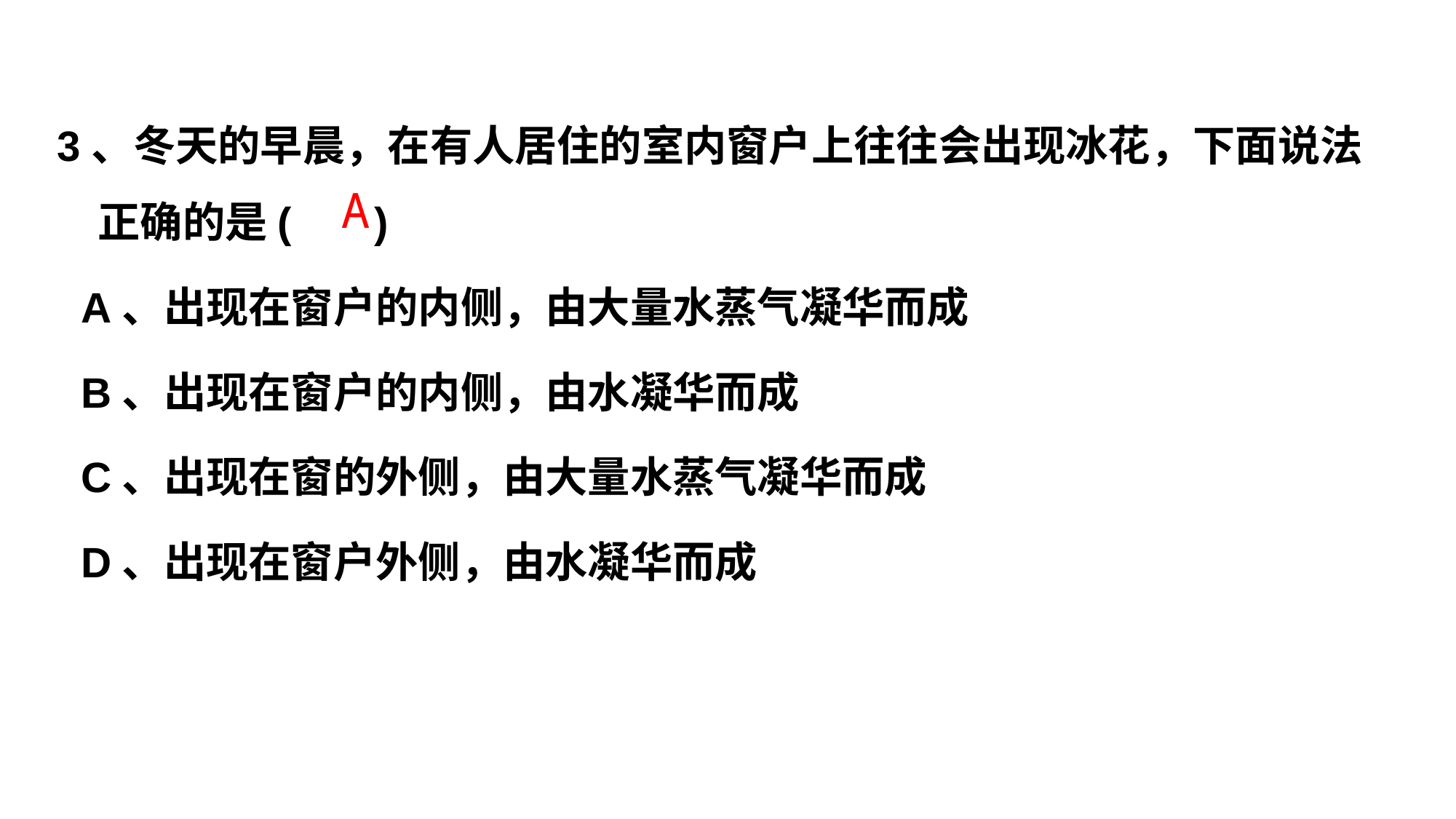

3、冬天的早晨，在有人居住的室内窗户上往往会出现冰花，下面说法正确的是(       )
  A、出现在窗户的内侧，由大量水蒸气凝华而成
  B、出现在窗户的内侧，由水凝华而成
  C、出现在窗的外侧，由大量水蒸气凝华而成
  D、出现在窗户外侧，由水凝华而成
A